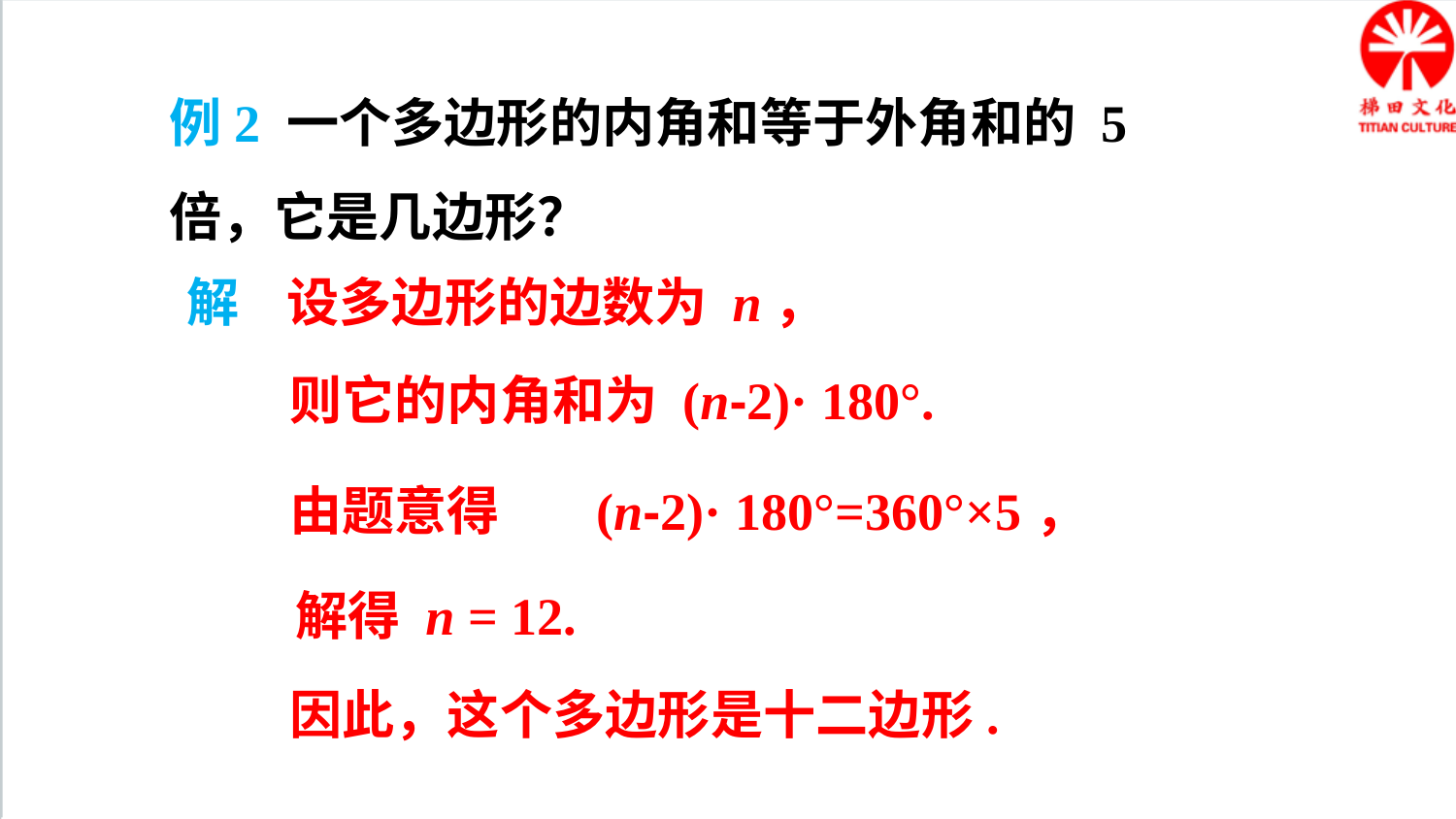

例2 一个多边形的内角和等于外角和的 5 倍，它是几边形？
解    设多边形的边数为 n，
则它的内角和为 (n-2)· 180°.
由题意得       (n-2)· 180°=360°×5，
解得 n = 12.
因此，这个多边形是十二边形.